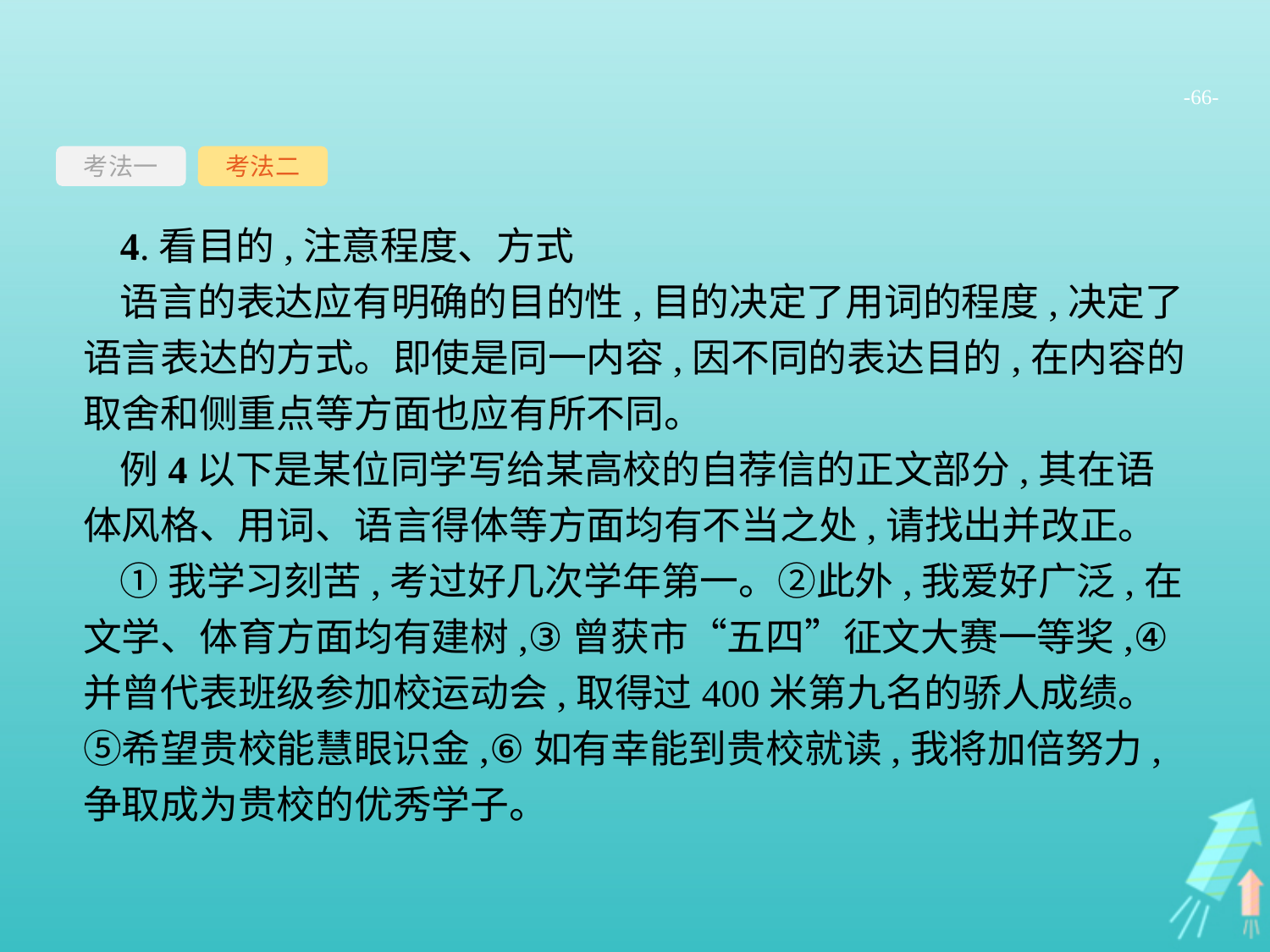

-66-
考法一
考法二
4.看目的,注意程度、方式
语言的表达应有明确的目的性,目的决定了用词的程度,决定了语言表达的方式。即使是同一内容,因不同的表达目的,在内容的取舍和侧重点等方面也应有所不同。
例4以下是某位同学写给某高校的自荐信的正文部分,其在语体风格、用词、语言得体等方面均有不当之处,请找出并改正。
①我学习刻苦,考过好几次学年第一。②此外,我爱好广泛,在文学、体育方面均有建树,③曾获市“五四”征文大赛一等奖,④并曾代表班级参加校运动会,取得过400米第九名的骄人成绩。⑤希望贵校能慧眼识金,⑥如有幸能到贵校就读,我将加倍努力,争取成为贵校的优秀学子。